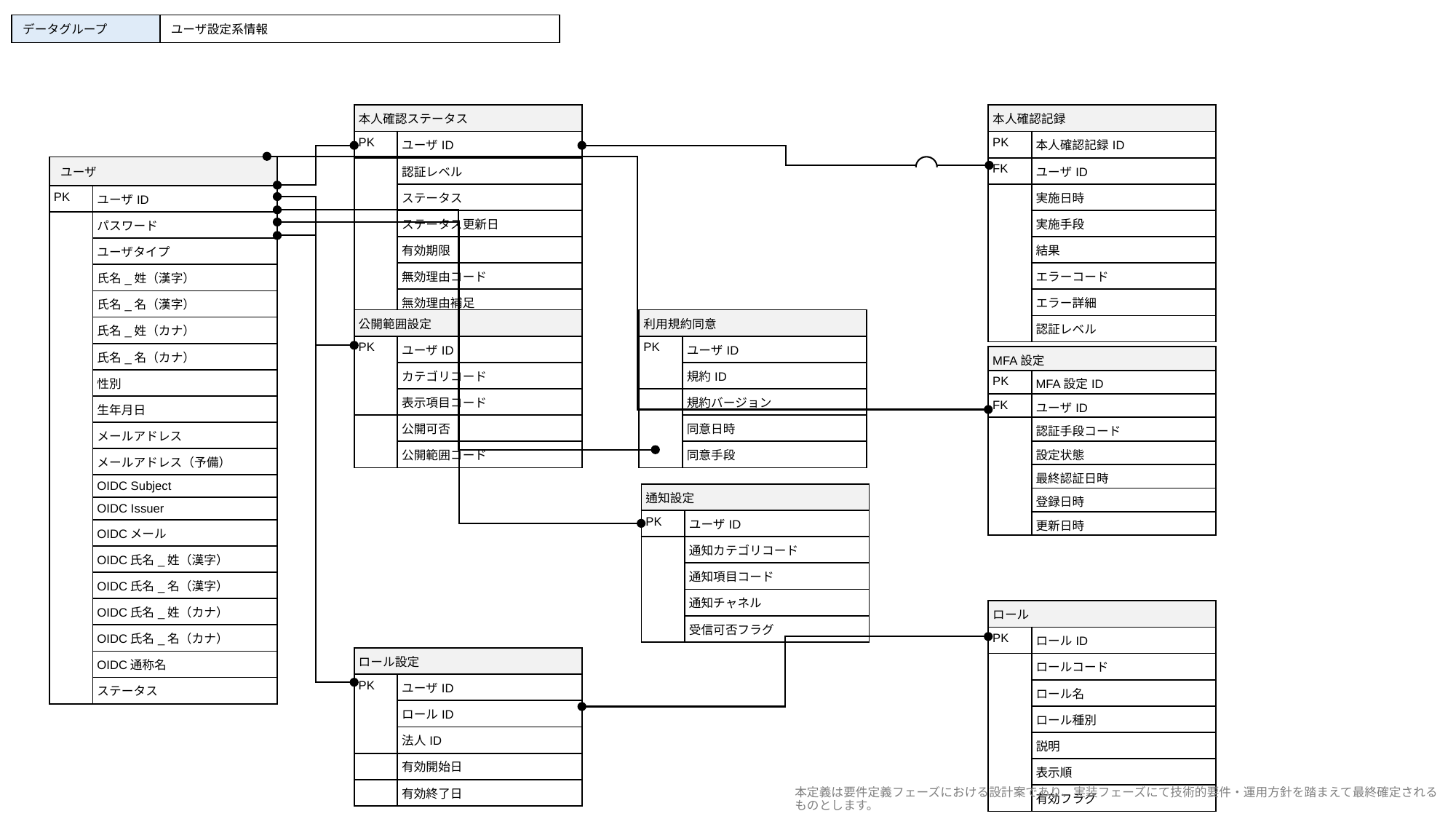

| データグループ | ユーザ設定系情報 |
| --- | --- |

| 本人確認ステータス |  |
| --- | --- |
| PK | ユーザID |
|  | 認証レベル |
|  | ステータス |
|  | ステータス更新日 |
|  | 有効期限 |
|  | 無効理由コード |
|  | 無効理由補足 |
| 本人確認記録 |  |
| --- | --- |
| PK | 本人確認記録ID |
| FK | ユーザID |
|  | 実施日時 |
|  | 実施手段 |
|  | 結果 |
|  | エラーコード |
|  | エラー詳細 |
|  | 認証レベル |

| ユーザ |  |
| --- | --- |
| PK | ユーザID |
|  | パスワード |
|  | ユーザタイプ |
|  | 氏名\_姓（漢字） |
|  | 氏名\_名（漢字） |
|  | 氏名\_姓（カナ） |
|  | 氏名\_名（カナ） |
|  | 性別 |
|  | 生年月日 |
|  | メールアドレス |
|  | メールアドレス（予備） |
|  | OIDC Subject |
|  | OIDC Issuer |
|  | OIDCメール |
|  | OIDC氏名\_姓（漢字） |
|  | OIDC氏名\_名（漢字） |
|  | OIDC氏名\_姓（カナ） |
|  | OIDC氏名\_名（カナ） |
|  | OIDC通称名 |
|  | ステータス |

| 公開範囲設定 |  |
| --- | --- |
| PK | ユーザID |
|  | カテゴリコード |
|  | 表示項目コード |
|  | 公開可否 |
|  | 公開範囲コード |
| 利用規約同意 |  |
| --- | --- |
| PK | ユーザID |
|  | 規約ID |
|  | 規約バージョン |
|  | 同意日時 |
|  | 同意手段 |

| MFA設定 |  |
| --- | --- |
| PK | MFA設定ID |
| FK | ユーザID |
|  | 認証手段コード |
|  | 設定状態 |
|  | 最終認証日時 |
|  | 登録日時 |
|  | 更新日時 |

| 通知設定 |  |
| --- | --- |
| PK | ユーザID |
|  | 通知カテゴリコード |
|  | 通知項目コード |
|  | 通知チャネル |
|  | 受信可否フラグ |

| ロール |  |
| --- | --- |
| PK | ロールID |
|  | ロールコード |
|  | ロール名 |
|  | ロール種別 |
|  | 説明 |
|  | 表示順 |
|  | 有効フラグ |

| ロール設定 |  |
| --- | --- |
| PK | ユーザID |
|  | ロールID |
|  | 法人ID |
|  | 有効開始日 |
|  | 有効終了日 |

本定義は要件定義フェーズにおける設計案であり、実装フェーズにて技術的要件・運用方針を踏まえて最終確定されるものとします。